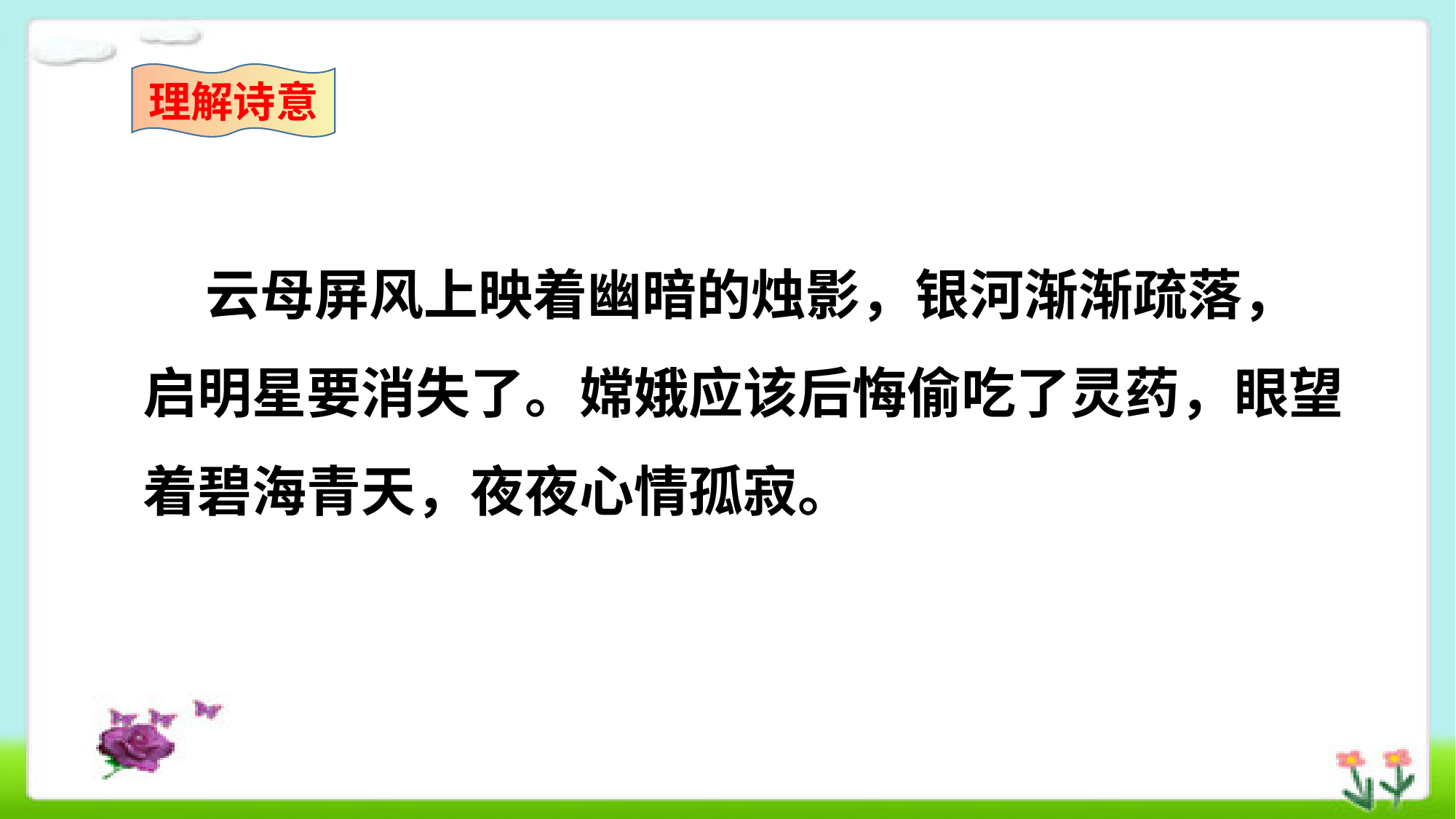

理解诗意
    云母屏风上映着幽暗的烛影，银河渐渐疏落，启明星要消失了。嫦娥应该后悔偷吃了灵药，眼望着碧海青天，夜夜心情孤寂。